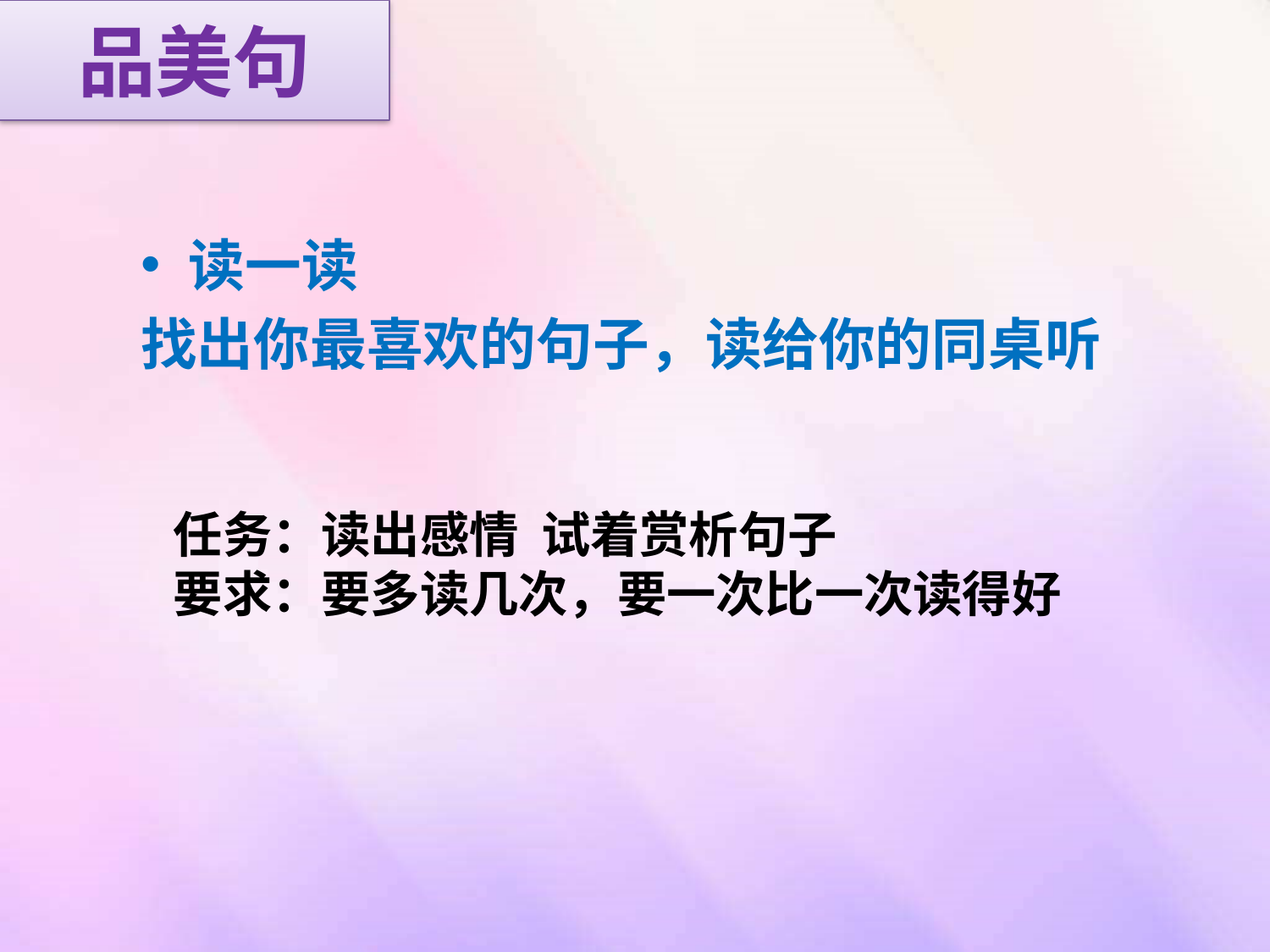

品美句
读一读
找出你最喜欢的句子，读给你的同桌听
任务：读出感情  试着赏析句子
要求：要多读几次，要一次比一次读得好